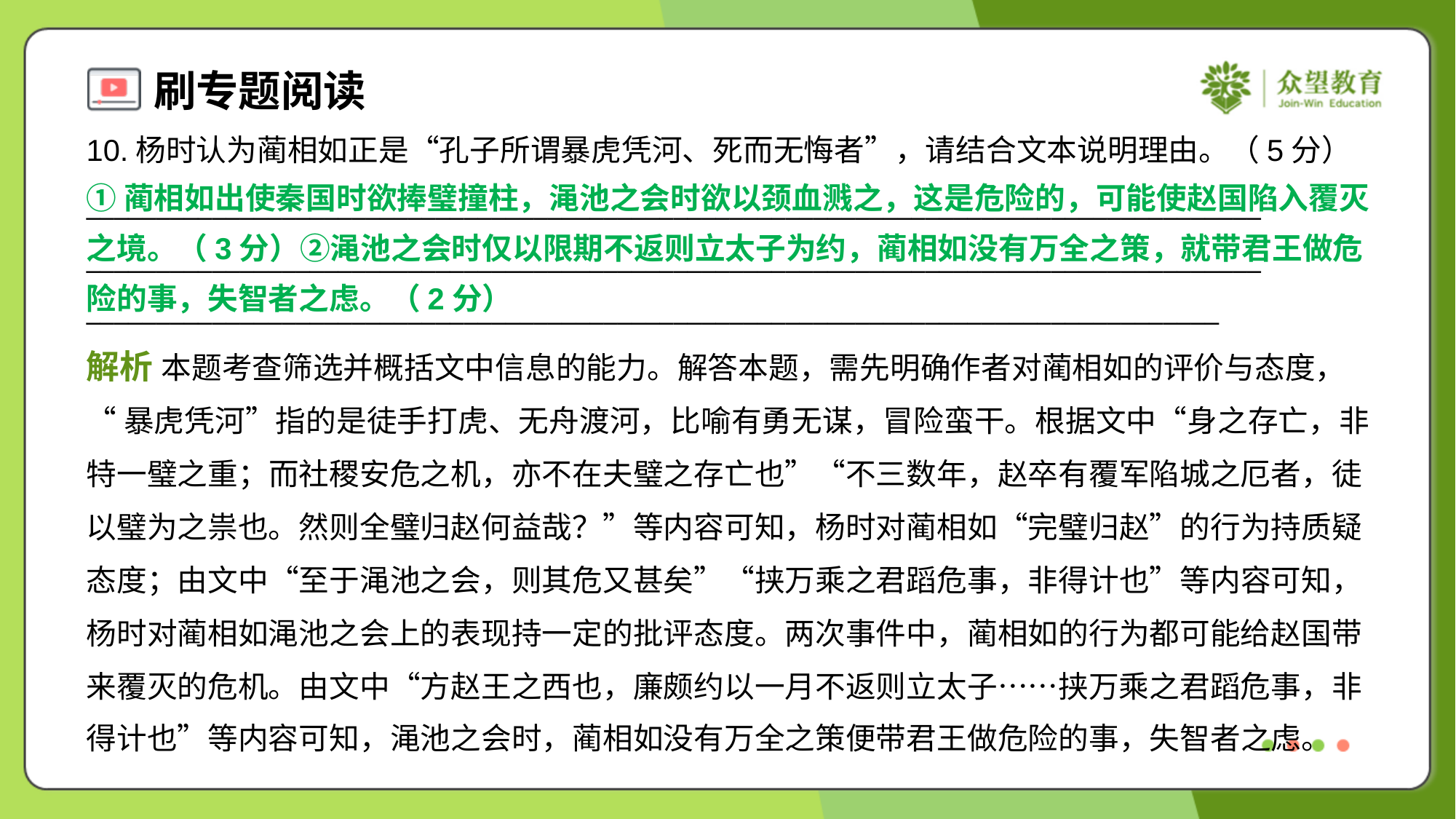

10.杨时认为蔺相如正是“孔子所谓暴虎凭河、死而无悔者”，请结合文本说明理由。（5分）
①蔺相如出使秦国时欲捧璧撞柱，渑池之会时欲以颈血溅之，这是危险的，可能使赵国陷入覆灭
之境。（3分）②渑池之会时仅以限期不返则立太子为约，蔺相如没有万全之策，就带君王做危
险的事，失智者之虑。（2分）
____________________________________________________________________________________
____________________________________________________________________________________
_________________________________________________________________________________
解析 本题考查筛选并概括文中信息的能力。解答本题，需先明确作者对蔺相如的评价与态度，
“暴虎凭河”指的是徒手打虎、无舟渡河，比喻有勇无谋，冒险蛮干。根据文中“身之存亡，非
特一璧之重；而社稷安危之机，亦不在夫璧之存亡也”“不三数年，赵卒有覆军陷城之厄者，徒
以璧为之祟也。然则全璧归赵何益哉？”等内容可知，杨时对蔺相如“完璧归赵”的行为持质疑
态度；由文中“至于渑池之会，则其危又甚矣”“挟万乘之君蹈危事，非得计也”等内容可知，
杨时对蔺相如渑池之会上的表现持一定的批评态度。两次事件中，蔺相如的行为都可能给赵国带
来覆灭的危机。由文中“方赵王之西也，廉颇约以一月不返则立太子……挟万乘之君蹈危事，非
得计也”等内容可知，渑池之会时，蔺相如没有万全之策便带君王做危险的事，失智者之虑。